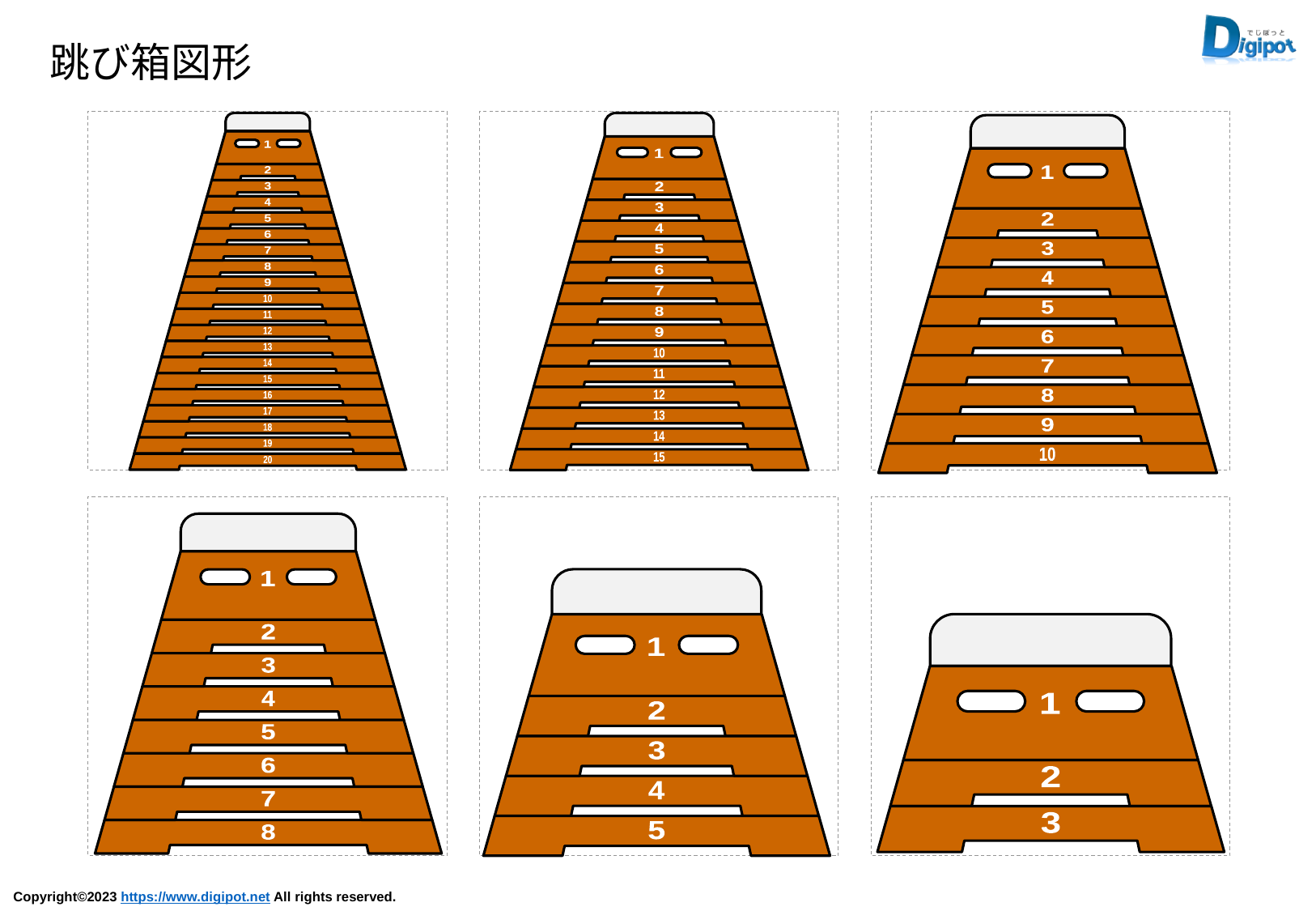

跳び箱図形

1

2

3

4

5

6

7

8

9

10

11

12

13

14

15

16

17

18

19

20

1

2

3

4

5

6

7

8

9

10

11

12

13

14

15

1

2

3

4

5

6

7

8

9

10

1

2

3

4

5

6

7

8

1

2

3

4

5
6

1

2

3